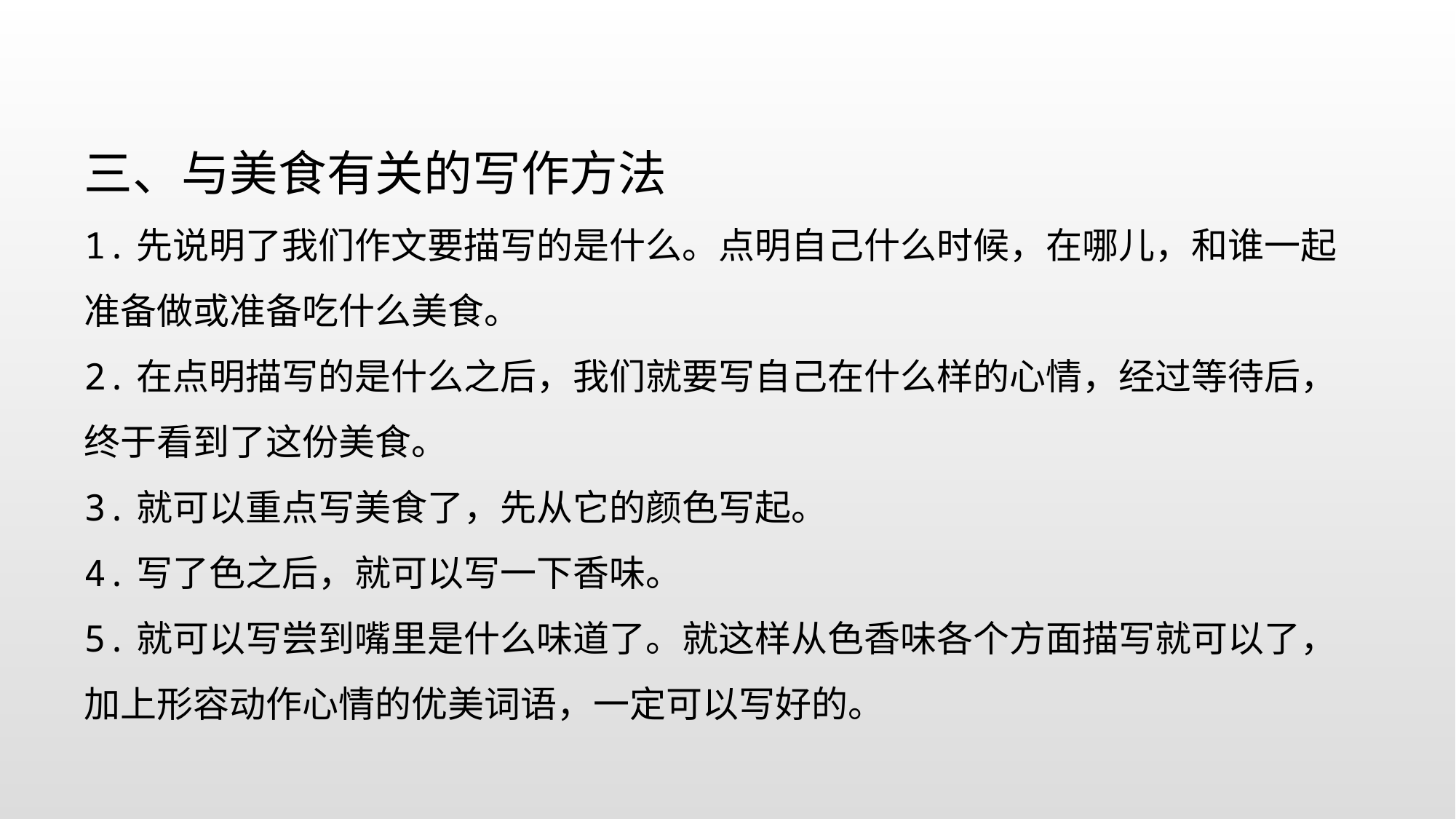

三、与美食有关的写作方法
1.先说明了我们作文要描写的是什么。点明自己什么时候，在哪儿，和谁一起准备做或准备吃什么美食。
2.在点明描写的是什么之后，我们就要写自己在什么样的心情，经过等待后，终于看到了这份美食。
3.就可以重点写美食了，先从它的颜色写起。
4.写了色之后，就可以写一下香味。
5.就可以写尝到嘴里是什么味道了。就这样从色香味各个方面描写就可以了，加上形容动作心情的优美词语，一定可以写好的。